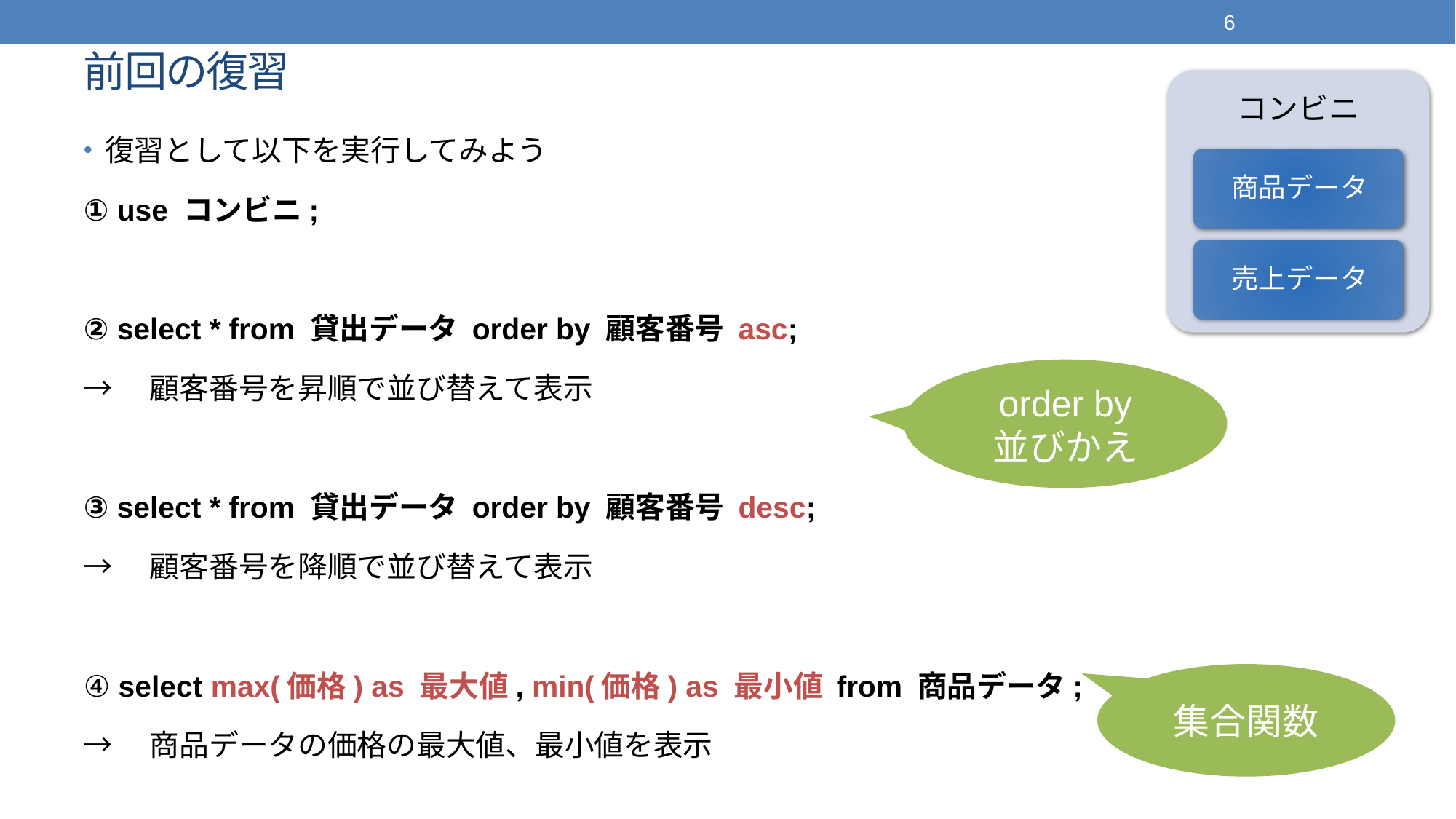

6
# 前回の復習
コンビニ
商品データ
売上データ
復習として以下を実行してみよう
① use コンビニ;

② select * from 貸出データ order by 顧客番号 asc;
→　顧客番号を昇順で並び替えて表示

③ select * from 貸出データ order by 顧客番号 desc;
→　顧客番号を降順で並び替えて表示

④ select max(価格) as 最大値, min(価格) as 最小値 from 商品データ;
→　商品データの価格の最大値、最小値を表示
order by
並びかえ
集合関数